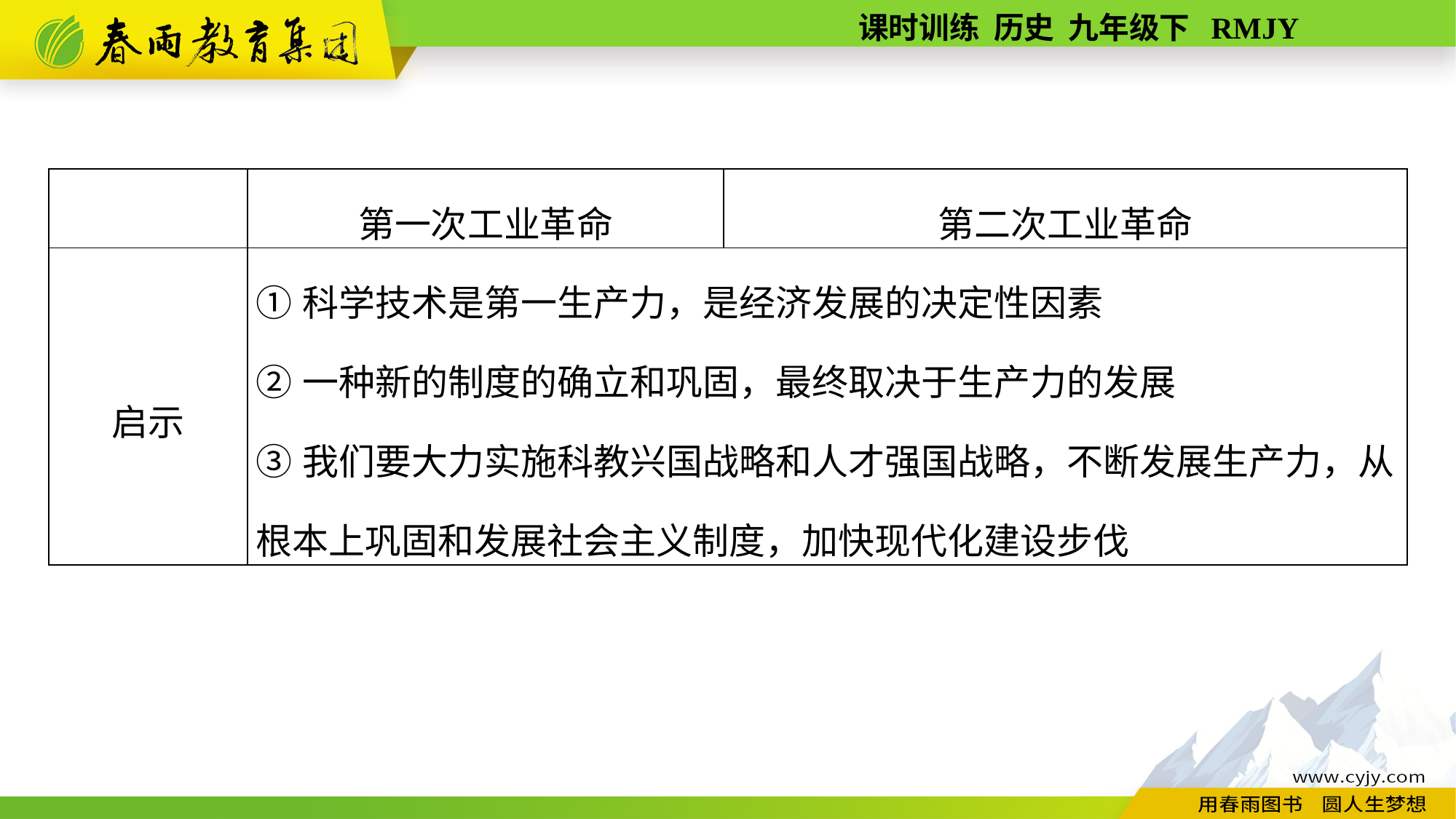

|  | 第一次工业革命 | 第二次工业革命 |
| --- | --- | --- |
| 启示 | ①科学技术是第一生产力，是经济发展的决定性因素 ②一种新的制度的确立和巩固，最终取决于生产力的发展 ③我们要大力实施科教兴国战略和人才强国战略，不断发展生产力，从根本上巩固和发展社会主义制度，加快现代化建设步伐 |  |